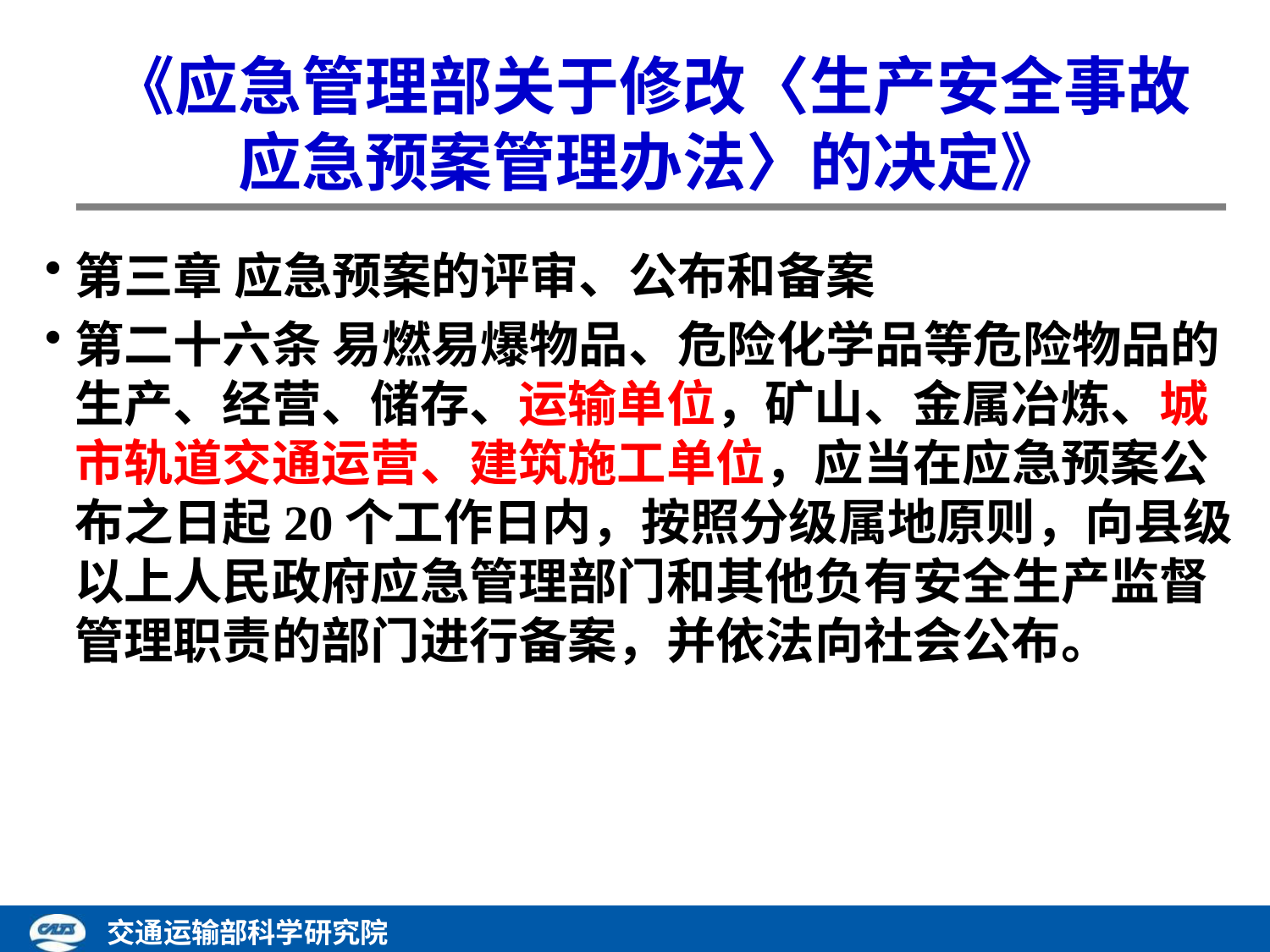

《应急管理部关于修改〈生产安全事故应急预案管理办法〉的决定》

第三章 应急预案的评审、公布和备案
第二十六条 易燃易爆物品、危险化学品等危险物品的生产、经营、储存、运输单位，矿山、金属冶炼、城市轨道交通运营、建筑施工单位，应当在应急预案公布之日起20个工作日内，按照分级属地原则，向县级以上人民政府应急管理部门和其他负有安全生产监督管理职责的部门进行备案，并依法向社会公布。